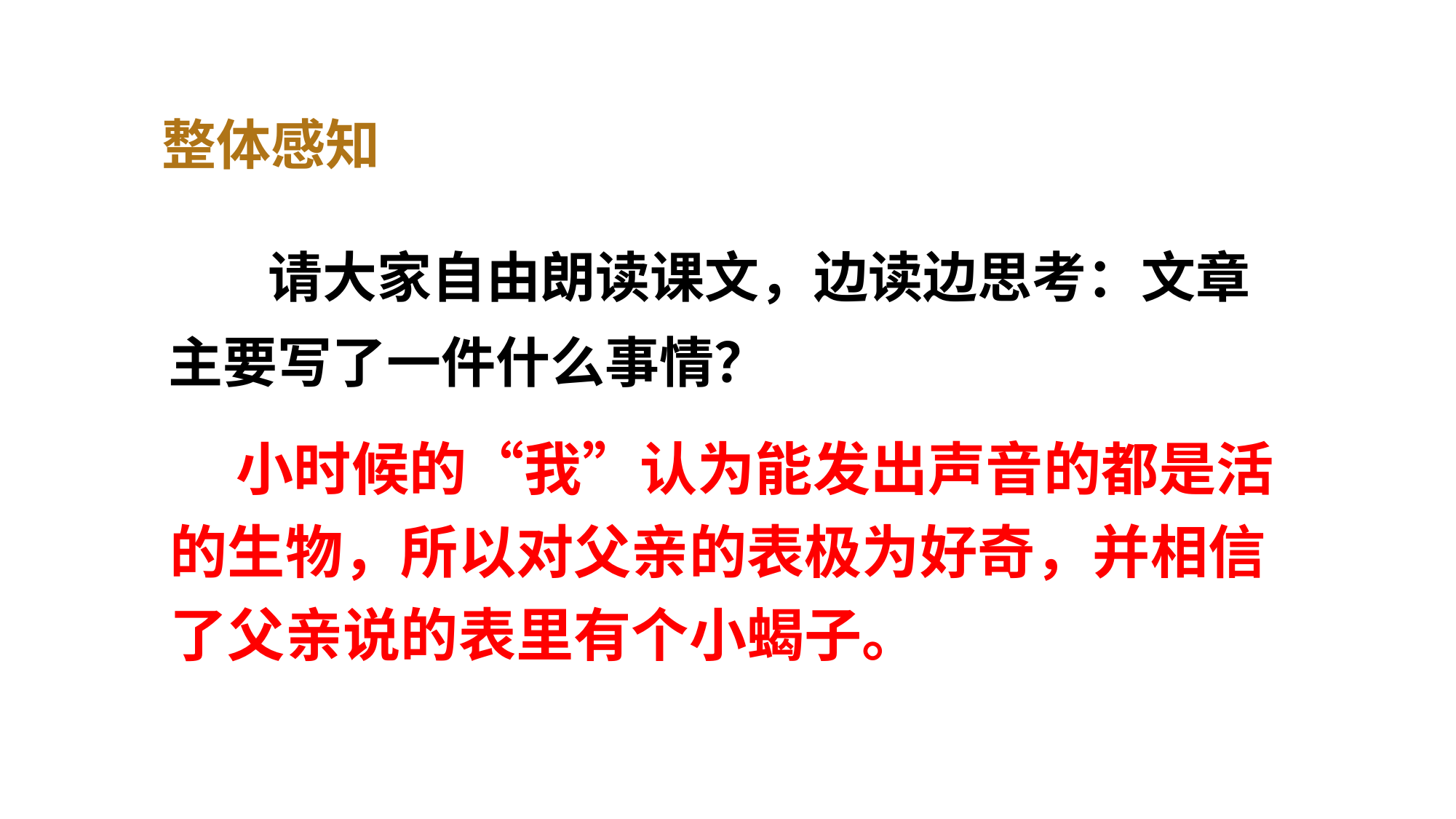

整体感知
       请大家自由朗读课文，边读边思考：文章主要写了一件什么事情？
    小时候的“我”认为能发出声音的都是活的生物，所以对父亲的表极为好奇，并相信了父亲说的表里有个小蝎子。